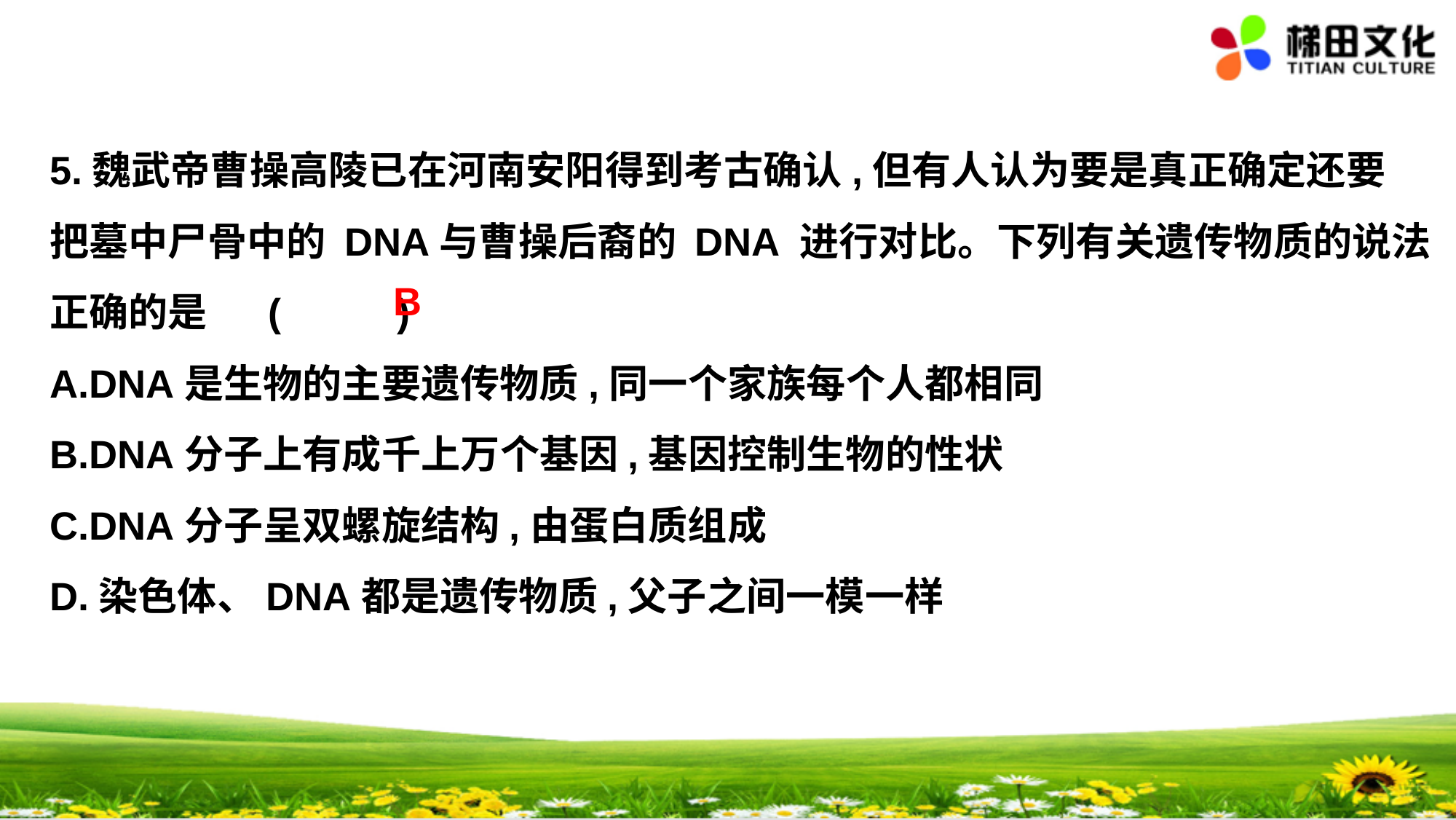

5.魏武帝曹操高陵已在河南安阳得到考古确认,但有人认为要是真正确定还要
把墓中尸骨中的 DNA与曹操后裔的 DNA 进行对比。下列有关遗传物质的说法
正确的是	(　  　)
A.DNA是生物的主要遗传物质,同一个家族每个人都相同
B.DNA分子上有成千上万个基因,基因控制生物的性状
C.DNA分子呈双螺旋结构,由蛋白质组成
D.染色体、DNA都是遗传物质,父子之间一模一样
B